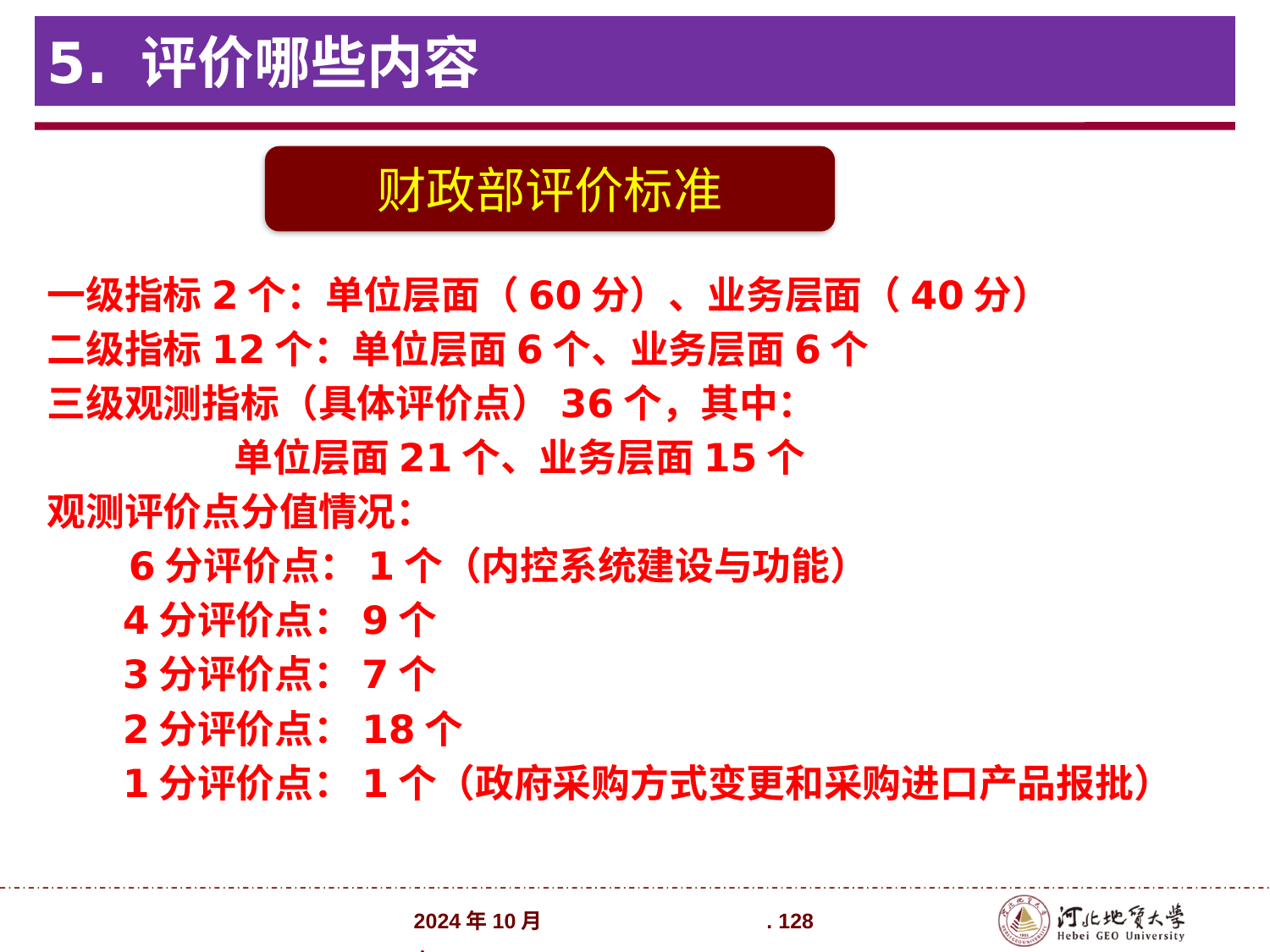

# 5. 评价哪些内容

一级指标2个：单位层面（60分）、业务层面（40分）
二级指标12个：单位层面6个、业务层面6个
三级观测指标（具体评价点）36个，其中：
                    单位层面21个、业务层面15个
观测评价点分值情况：
      6分评价点：1个（内控系统建设与功能）
4分评价点：9个
3分评价点：7个
2分评价点：18个
1分评价点：1个（政府采购方式变更和采购进口产品报批）

财政部评价标准
2024年10月                                             . 128 .